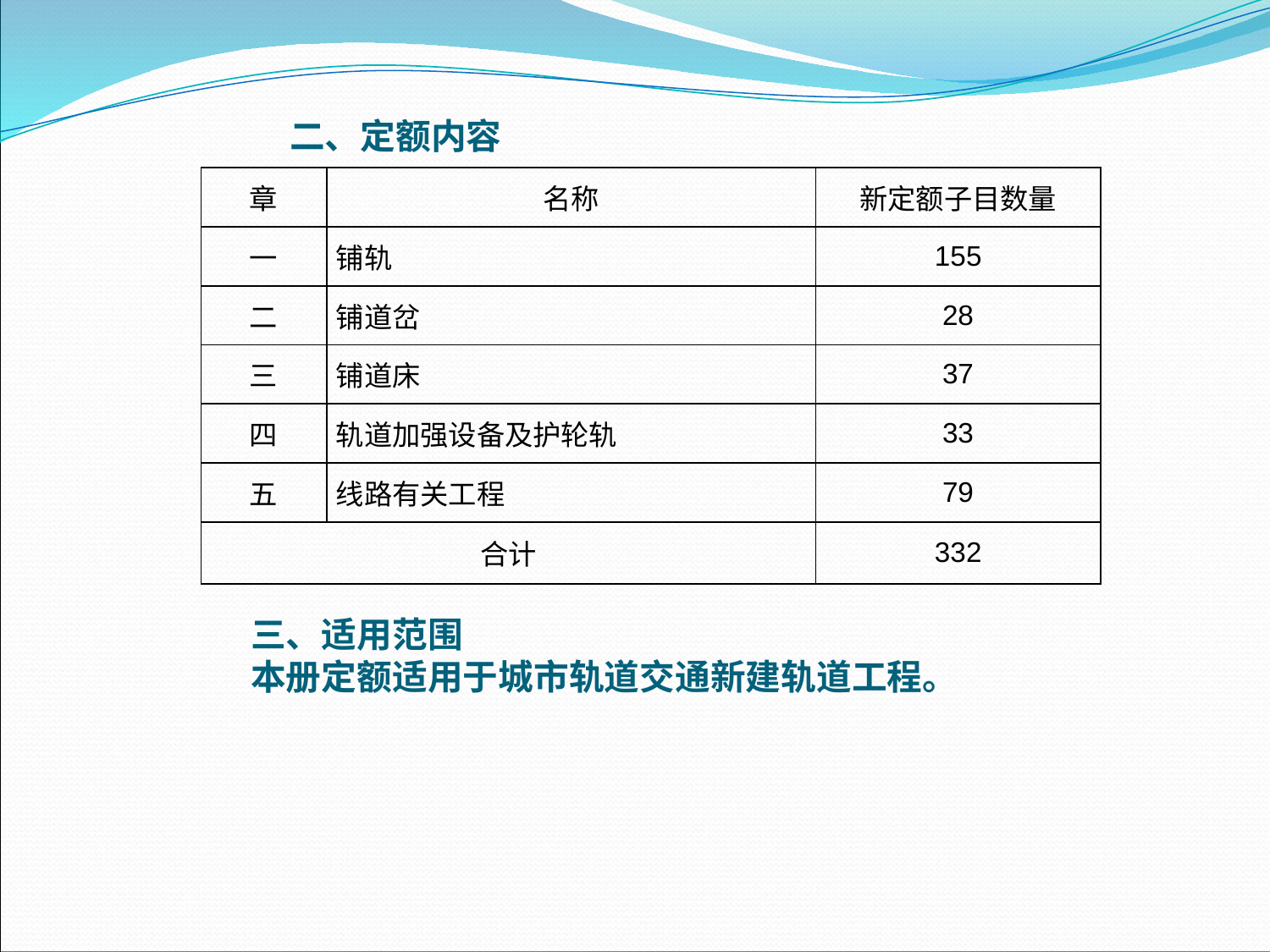

二、定额内容
| 章 | 名称 | 新定额子目数量 |
| --- | --- | --- |
| 一 | 铺轨 | 155 |
| 二 | 铺道岔 | 28 |
| 三 | 铺道床 | 37 |
| 四 | 轨道加强设备及护轮轨 | 33 |
| 五 | 线路有关工程 | 79 |
| 合计 |  | 332 |

三、适用范围本册定额适用于城市轨道交通新建轨道工程。
108